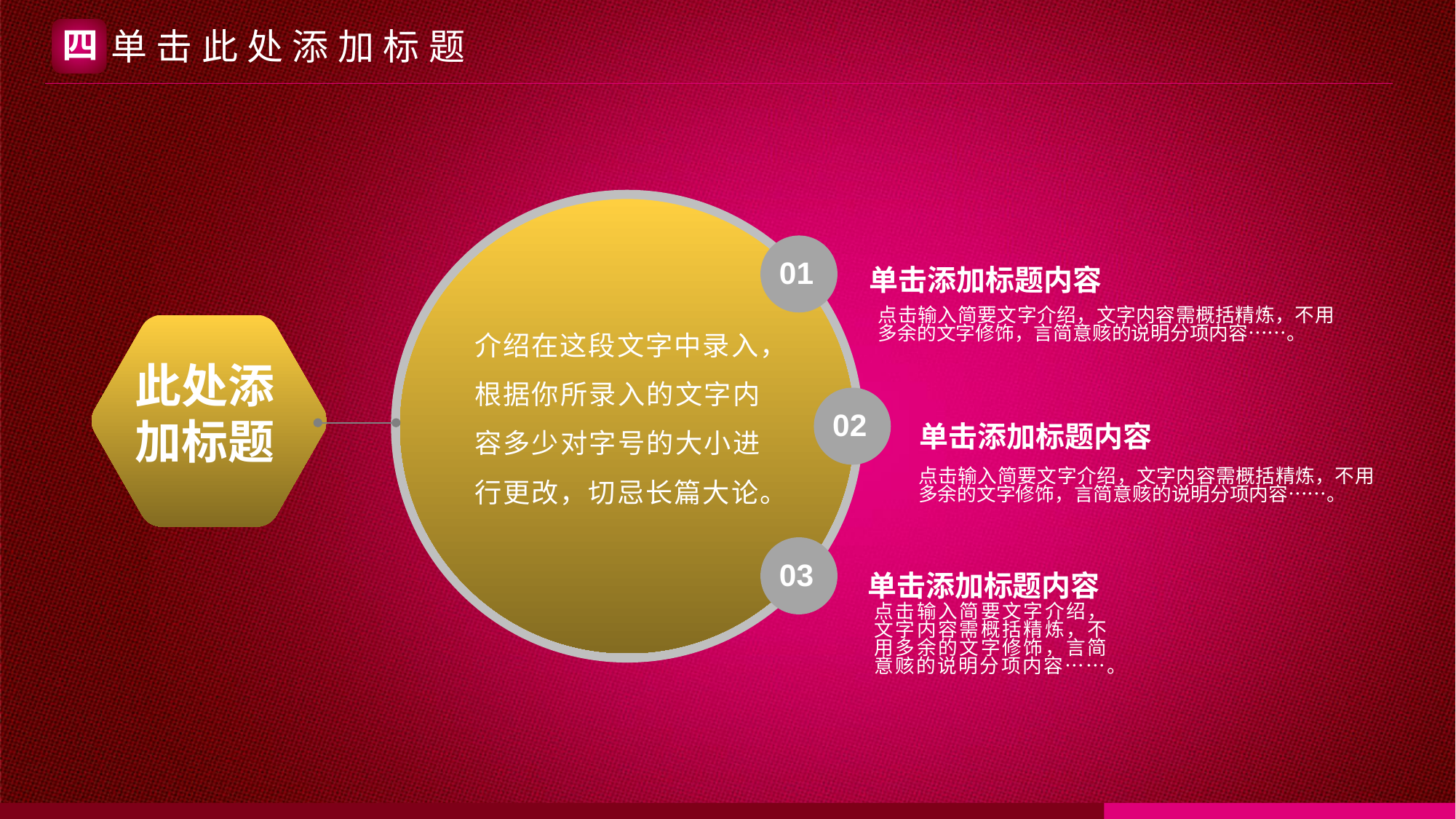

四
单击此处添加标题

01
单击添加标题内容
点击输入简要文字介绍，文字内容需概括精炼，不用多余的文字修饰，言简意赅的说明分项内容……。
点击输入简要文字介绍，文字内容需概括精炼，不用多余的文字修饰，言简意赅的说明分项内容……。
点击输入简要文字介绍，文字内容需概括精炼，不用多余的文字修饰，言简意赅的说明分项内容……。
介绍在这段文字中录入，根据你所录入的文字内容多少对字号的大小进行更改，切忌长篇大论。

此处添加标题

02
单击添加标题内容

03
单击添加标题内容